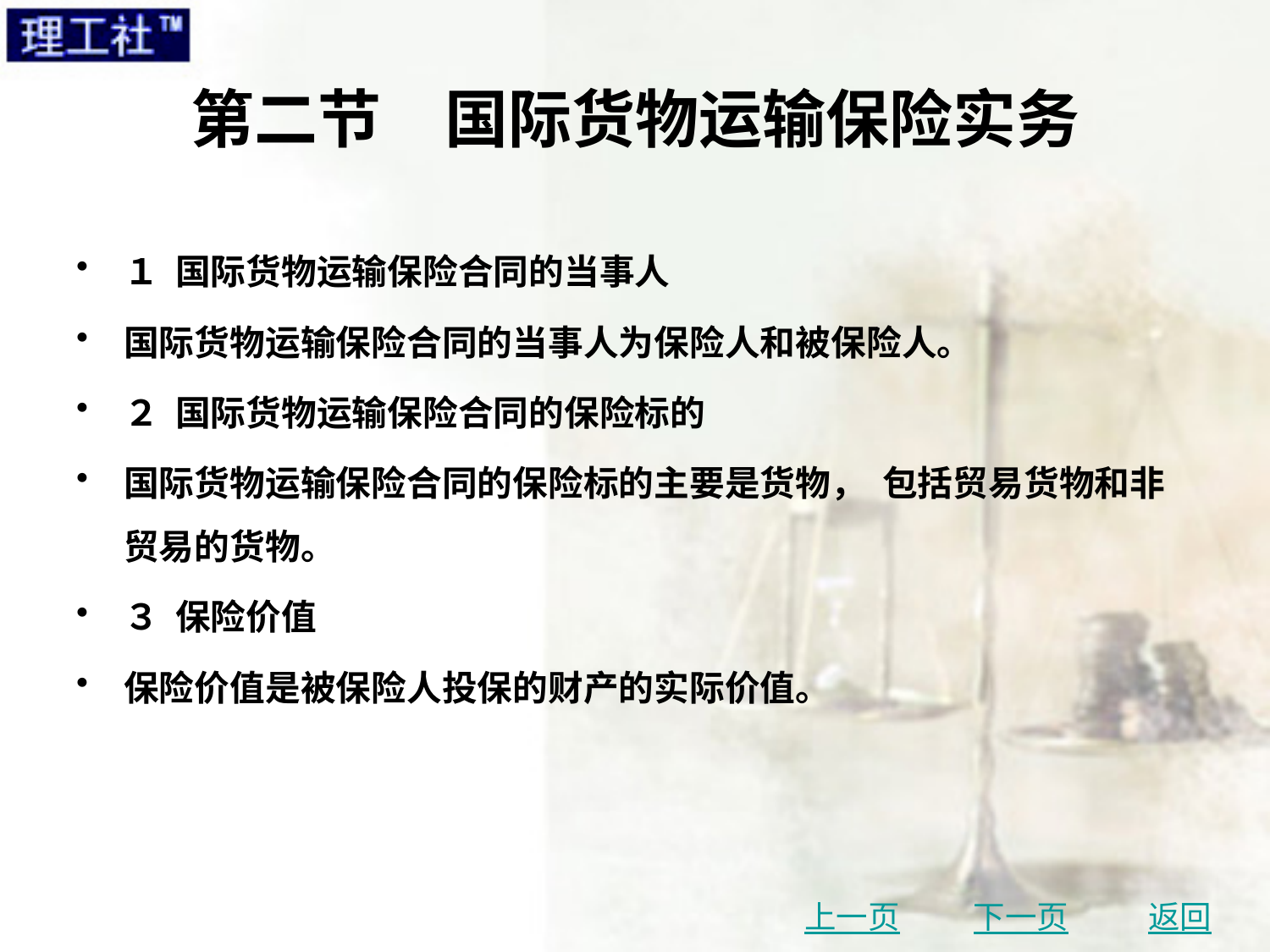

# 第二节　国际货物运输保险实务
１  国际货物运输保险合同的当事人
国际货物运输保险合同的当事人为保险人和被保险人。
２  国际货物运输保险合同的保险标的
国际货物运输保险合同的保险标的主要是货物，  包括贸易货物和非贸易的货物。
３  保险价值
保险价值是被保险人投保的财产的实际价值。
上一页
下一页
返回